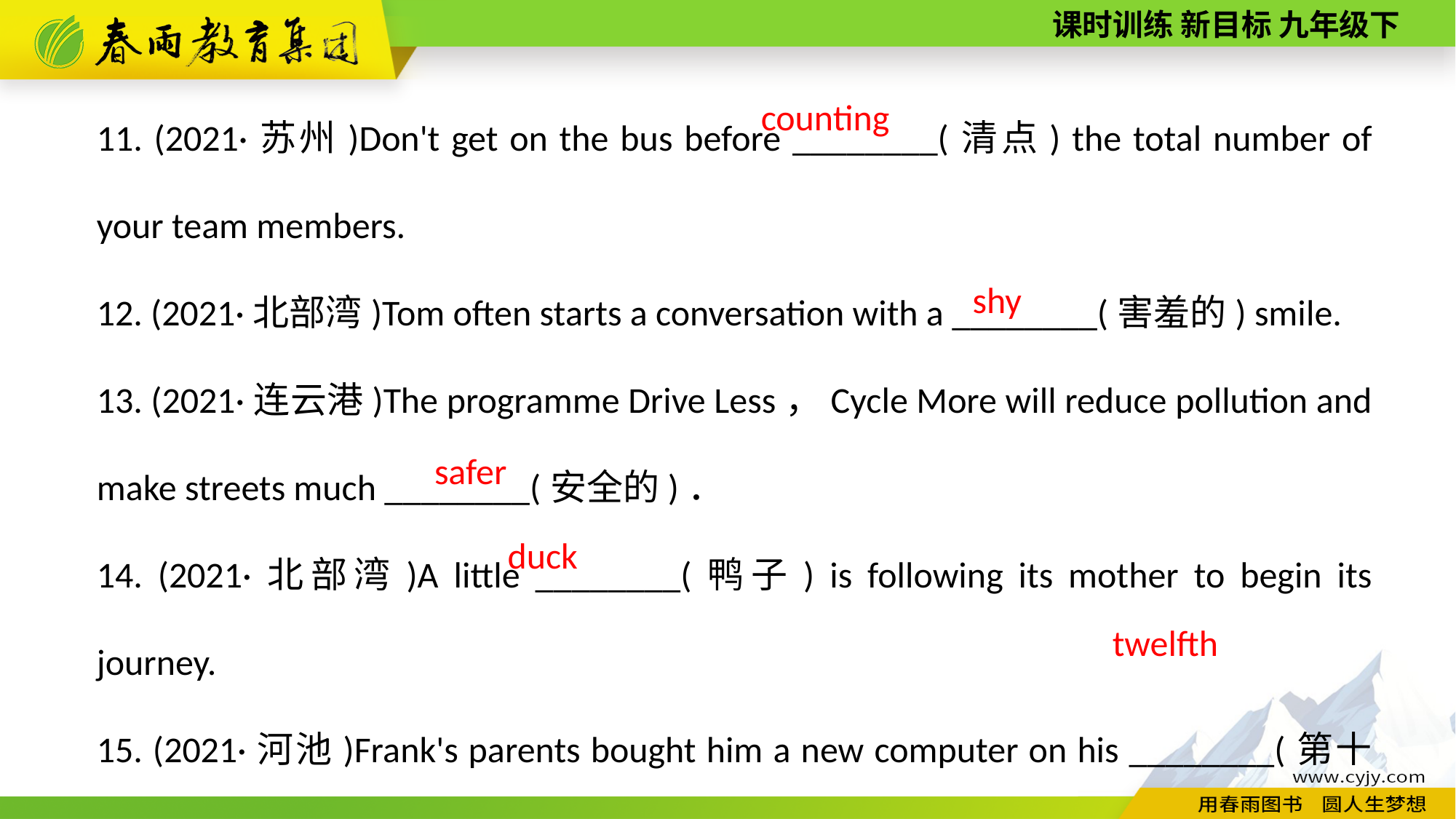

11. (2021·苏州)Don't get on the bus before ________(清点) the total number of your team members.
12. (2021·北部湾)Tom often starts a conversation with a ________(害羞的) smile.
13. (2021·连云港)The programme Drive Less，Cycle More will reduce pollution and make streets much ________(安全的)．
14. (2021·北部湾)A little ________(鸭子) is following its mother to begin its journey.
15. (2021·河池)Frank's parents bought him a new computer on his ________(第十二) birthday.
counting
shy
safer
duck
twelfth